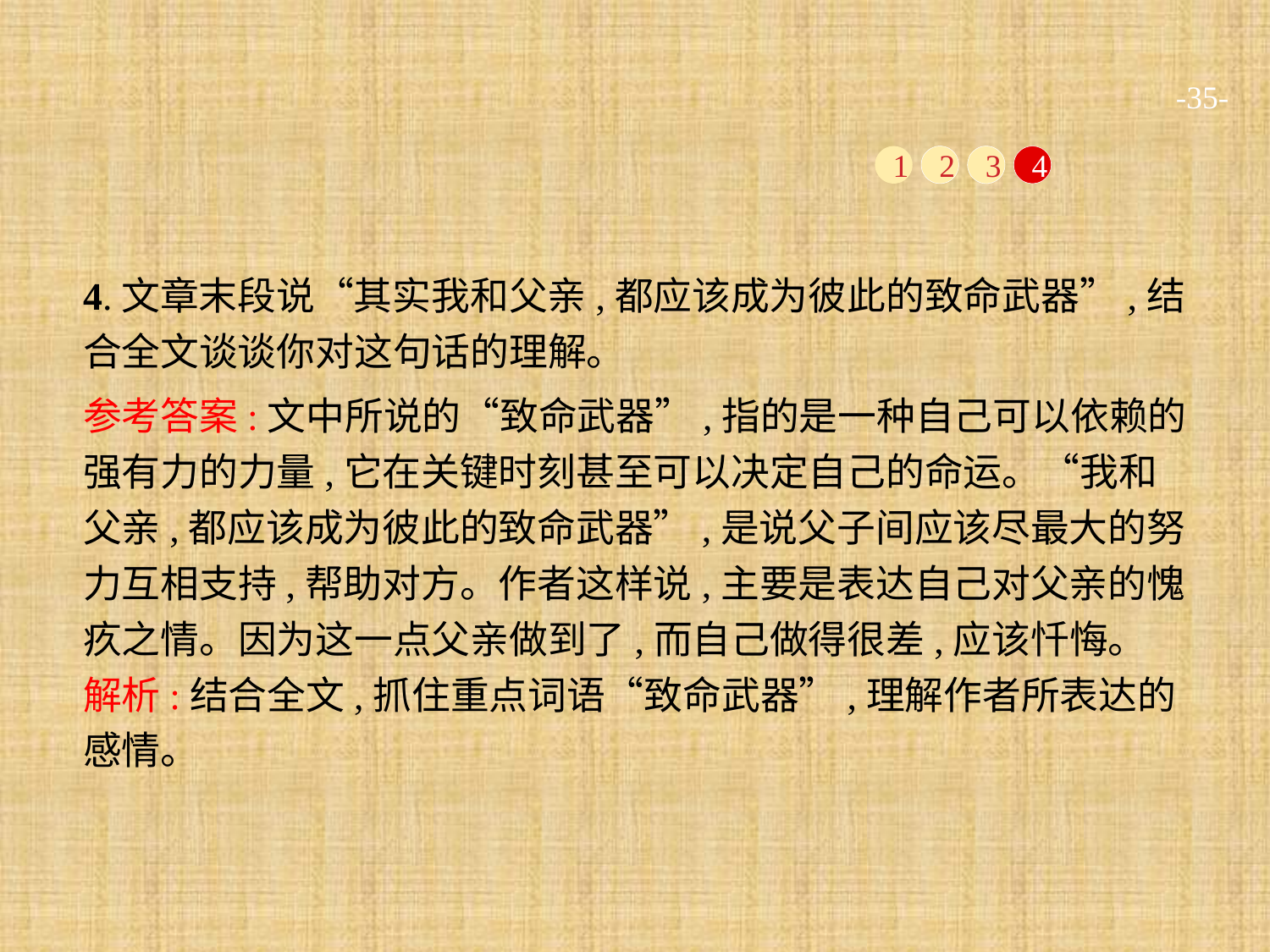

-35-
1
2
3
4
4.文章末段说“其实我和父亲,都应该成为彼此的致命武器”,结合全文谈谈你对这句话的理解。
参考答案:文中所说的“致命武器”,指的是一种自己可以依赖的强有力的力量,它在关键时刻甚至可以决定自己的命运。“我和父亲,都应该成为彼此的致命武器”,是说父子间应该尽最大的努力互相支持,帮助对方。作者这样说,主要是表达自己对父亲的愧疚之情。因为这一点父亲做到了,而自己做得很差,应该忏悔。
解析:结合全文,抓住重点词语“致命武器”,理解作者所表达的感情。